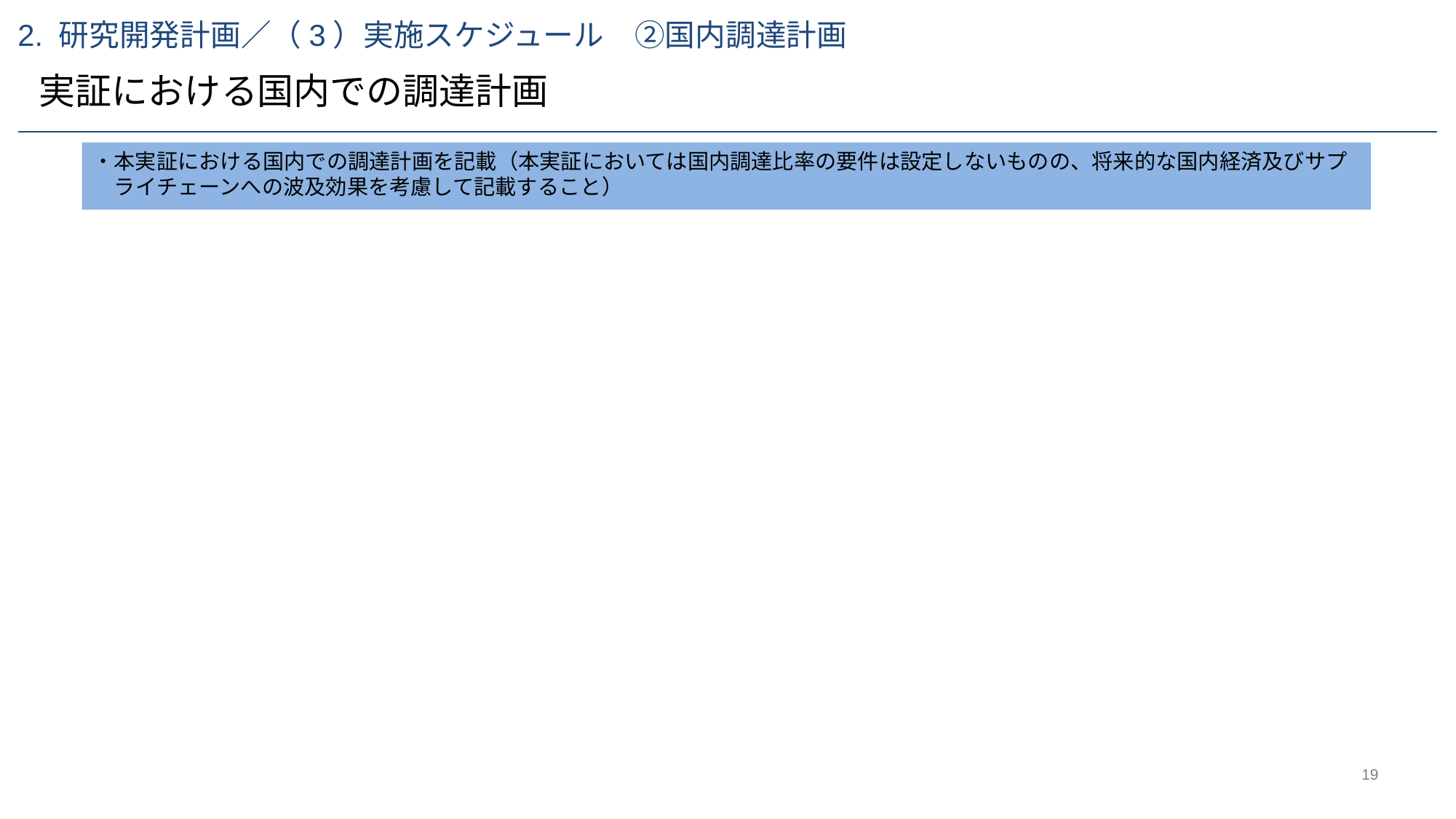

2. 研究開発計画／（3）実施スケジュール　②国内調達計画
実証における国内での調達計画
・本実証における国内での調達計画を記載（本実証においては国内調達比率の要件は設定しないものの、将来的な国内経済及びサプライチェーンへの波及効果を考慮して記載すること）